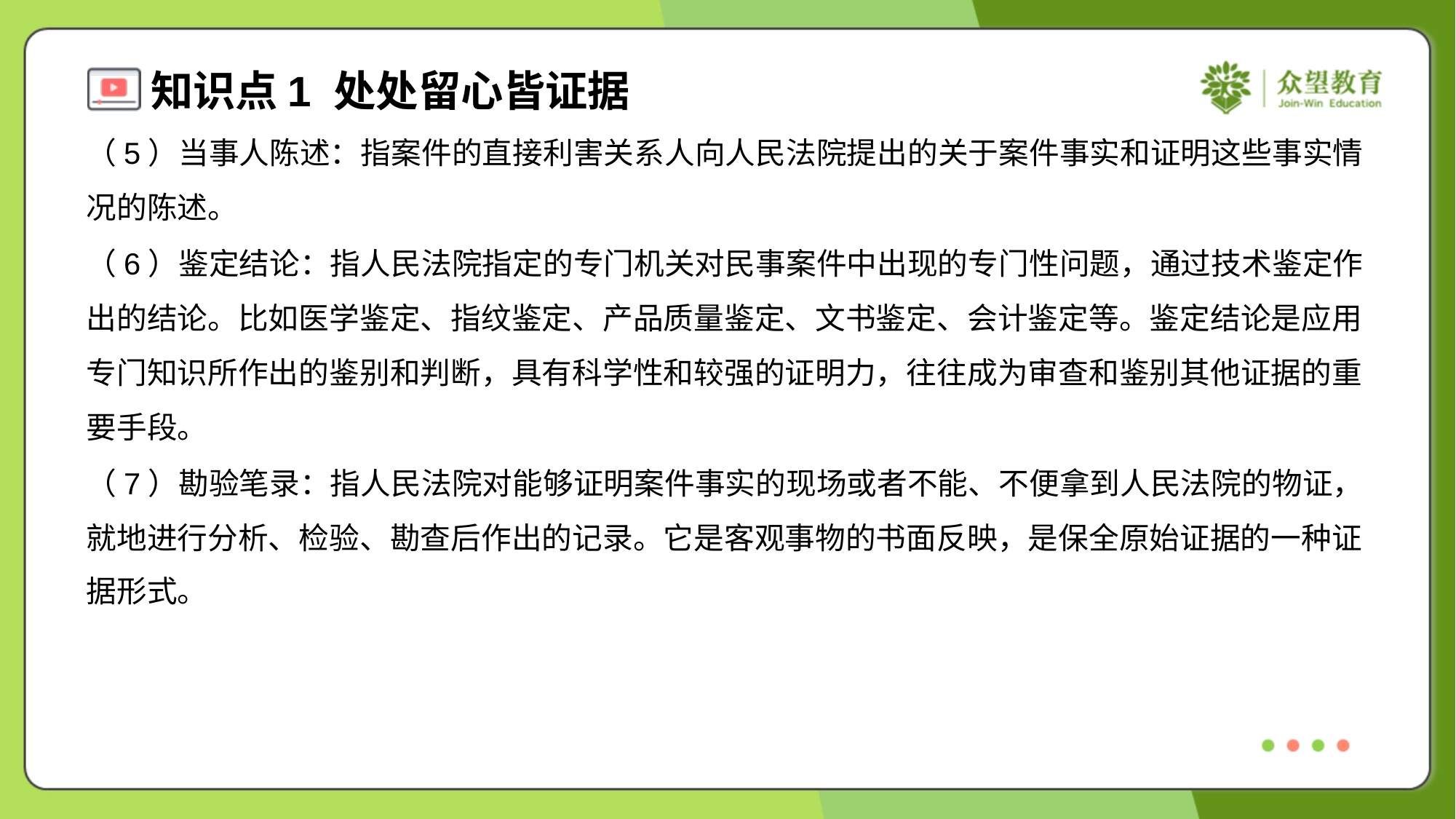

（5）当事人陈述：指案件的直接利害关系人向人民法院提出的关于案件事实和证明这些事实情
况的陈述。
（6）鉴定结论：指人民法院指定的专门机关对民事案件中出现的专门性问题，通过技术鉴定作
出的结论。比如医学鉴定、指纹鉴定、产品质量鉴定、文书鉴定、会计鉴定等。鉴定结论是应用
专门知识所作出的鉴别和判断，具有科学性和较强的证明力，往往成为审查和鉴别其他证据的重
要手段。
（7）勘验笔录：指人民法院对能够证明案件事实的现场或者不能、不便拿到人民法院的物证，
就地进行分析、检验、勘查后作出的记录。它是客观事物的书面反映，是保全原始证据的一种证
据形式。